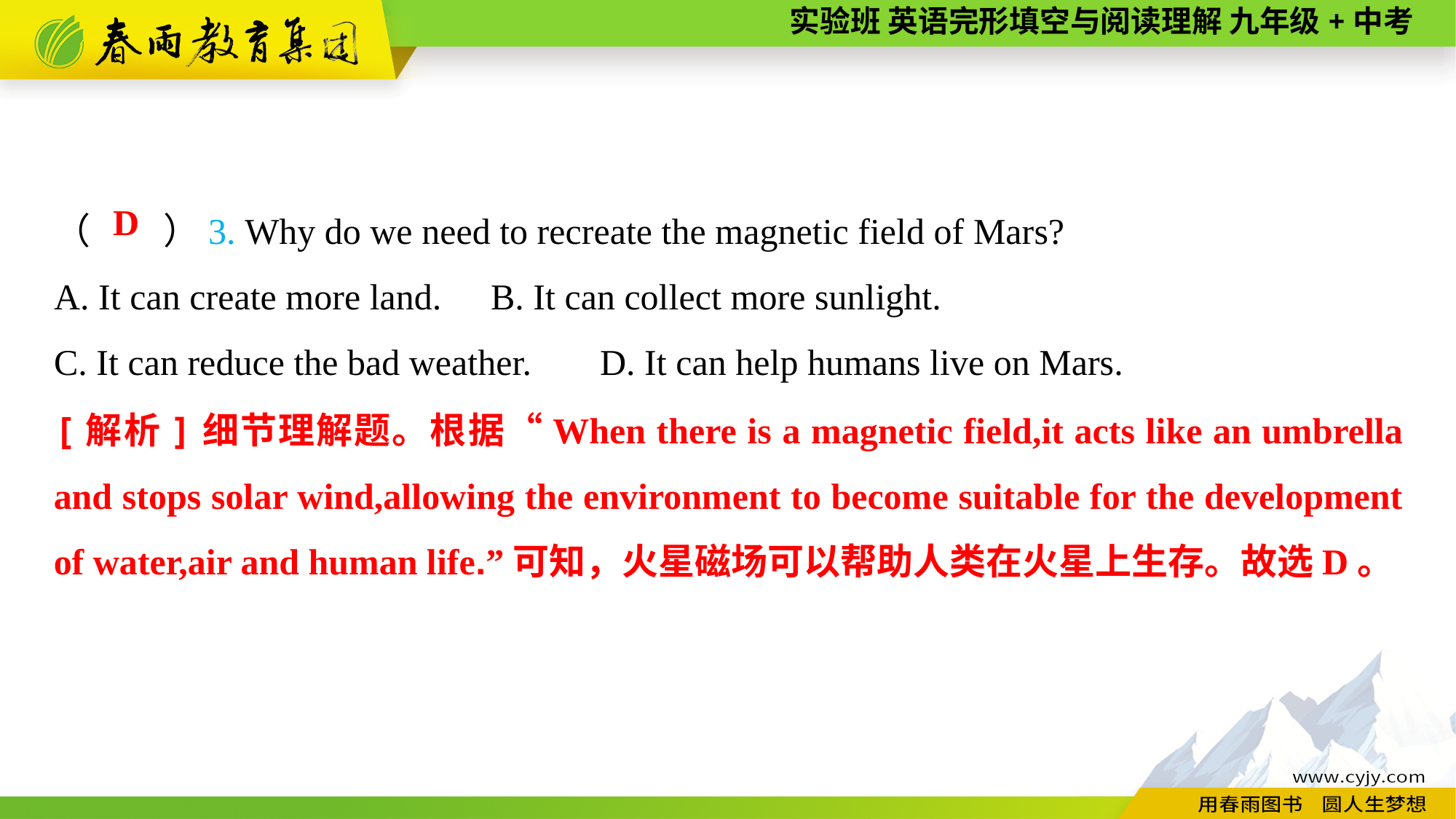

（　　）3. Why do we need to recreate the magnetic field of Mars?
A. It can create more land.	B. It can collect more sunlight.
C. It can reduce the bad weather.	D. It can help humans live on Mars.
D
[解析]细节理解题。根据“When there is a magnetic field,it acts like an umbrella and stops solar wind,allowing the environment to become suitable for the development of water,air and human life.”可知，火星磁场可以帮助人类在火星上生存。故选D。